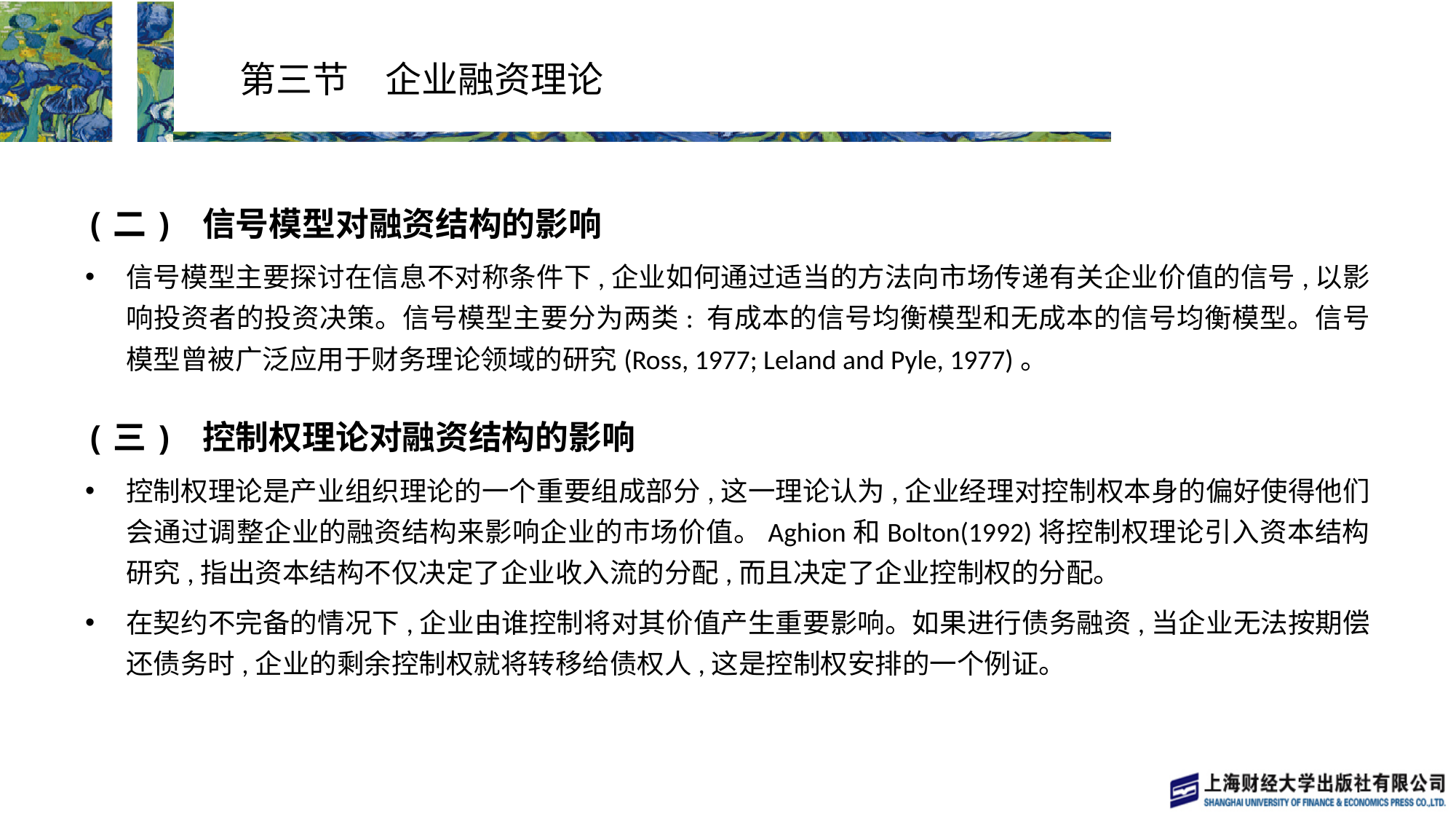

# 第三节　企业融资理论
(二) 信号模型对融资结构的影响
信号模型主要探讨在信息不对称条件下,企业如何通过适当的方法向市场传递有关企业价值的信号,以影响投资者的投资决策。信号模型主要分为两类: 有成本的信号均衡模型和无成本的信号均衡模型。信号模型曾被广泛应用于财务理论领域的研究(Ross, 1977; Leland and Pyle, 1977)。
(三) 控制权理论对融资结构的影响
控制权理论是产业组织理论的一个重要组成部分,这一理论认为,企业经理对控制权本身的偏好使得他们会通过调整企业的融资结构来影响企业的市场价值。Aghion和Bolton(1992)将控制权理论引入资本结构研究,指出资本结构不仅决定了企业收入流的分配,而且决定了企业控制权的分配。
在契约不完备的情况下,企业由谁控制将对其价值产生重要影响。如果进行债务融资,当企业无法按期偿还债务时,企业的剩余控制权就将转移给债权人,这是控制权安排的一个例证。